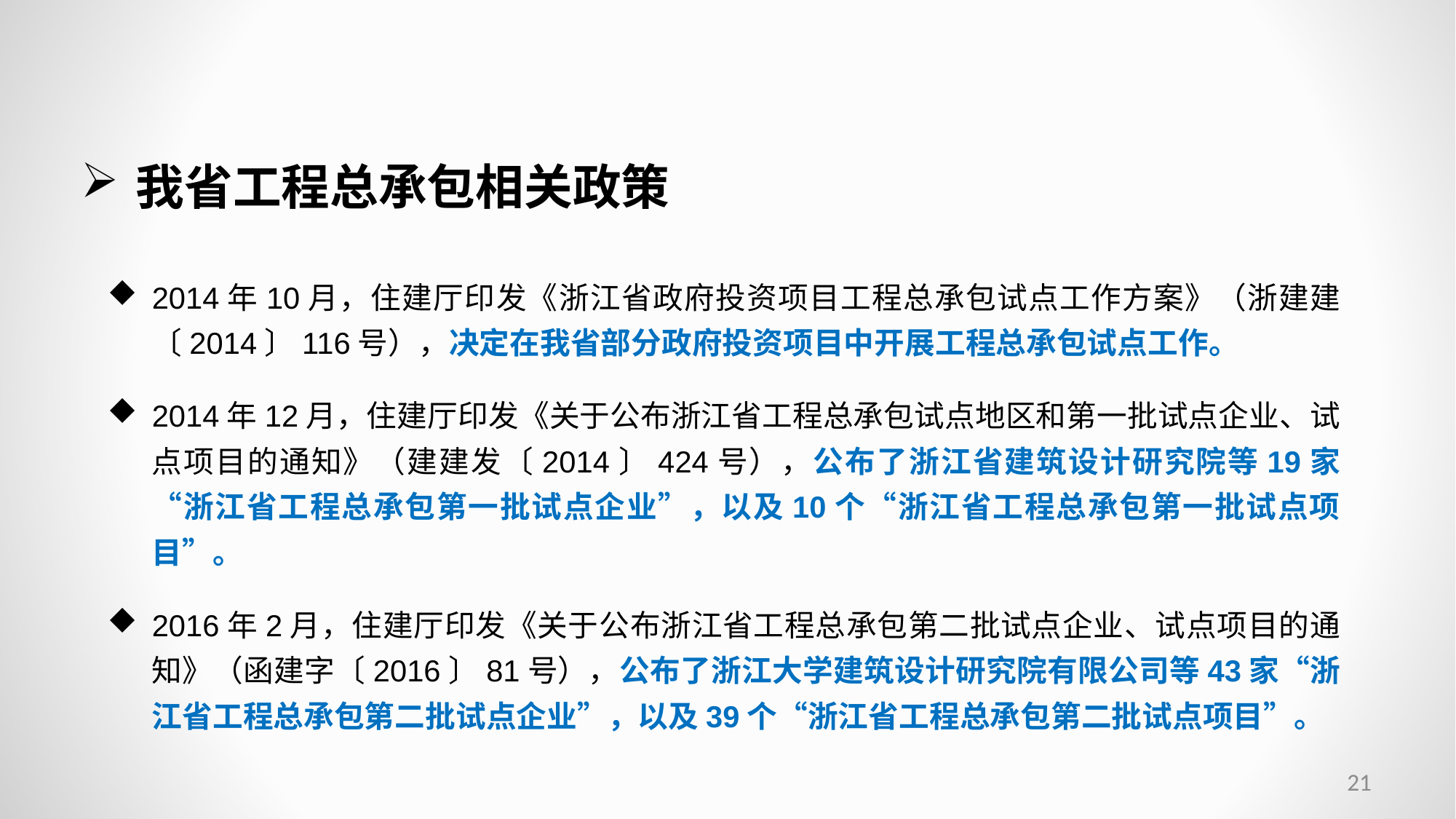

我省工程总承包相关政策
2014年10月，住建厅印发《浙江省政府投资项目工程总承包试点工作方案》（浙建建〔2014〕116号），决定在我省部分政府投资项目中开展工程总承包试点工作。
2014年12月，住建厅印发《关于公布浙江省工程总承包试点地区和第一批试点企业、试点项目的通知》（建建发〔2014〕424号），公布了浙江省建筑设计研究院等19家“浙江省工程总承包第一批试点企业”，以及10个“浙江省工程总承包第一批试点项目”。
2016年2月，住建厅印发《关于公布浙江省工程总承包第二批试点企业、试点项目的通知》（函建字〔2016〕81号），公布了浙江大学建筑设计研究院有限公司等43家“浙江省工程总承包第二批试点企业”，以及39个“浙江省工程总承包第二批试点项目”。
21